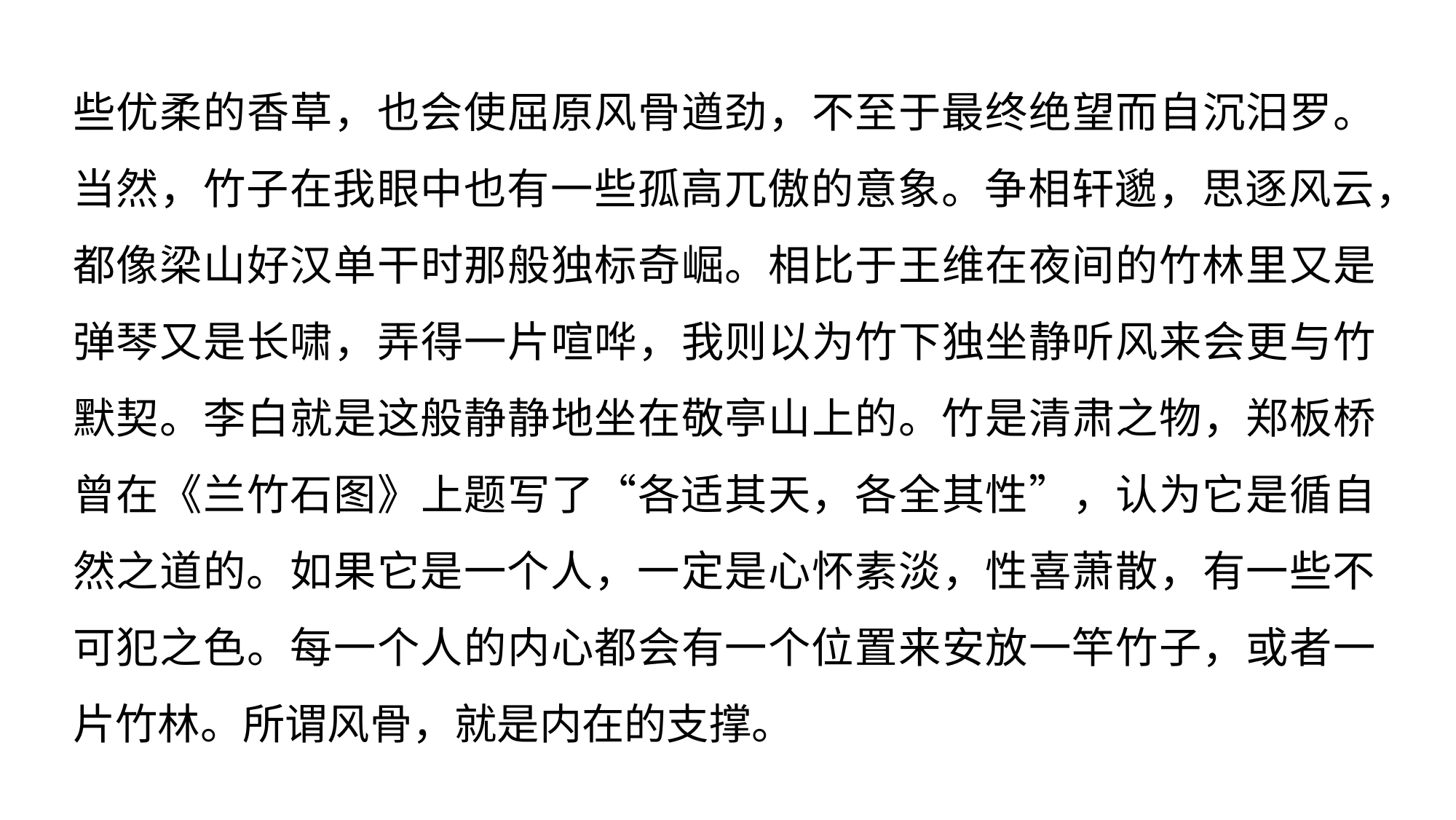

些优柔的香草，也会使屈原风骨遒劲，不至于最终绝望而自沉汨罗。当然，竹子在我眼中也有一些孤高兀傲的意象。争相轩邈，思逐风云，都像梁山好汉单干时那般独标奇崛。相比于王维在夜间的竹林里又是弹琴又是长啸，弄得一片喧哗，我则以为竹下独坐静听风来会更与竹默契。李白就是这般静静地坐在敬亭山上的。竹是清肃之物，郑板桥曾在《兰竹石图》上题写了“各适其天，各全其性”，认为它是循自然之道的。如果它是一个人，一定是心怀素淡，性喜萧散，有一些不可犯之色。每一个人的内心都会有一个位置来安放一竿竹子，或者一片竹林。所谓风骨，就是内在的支撑。